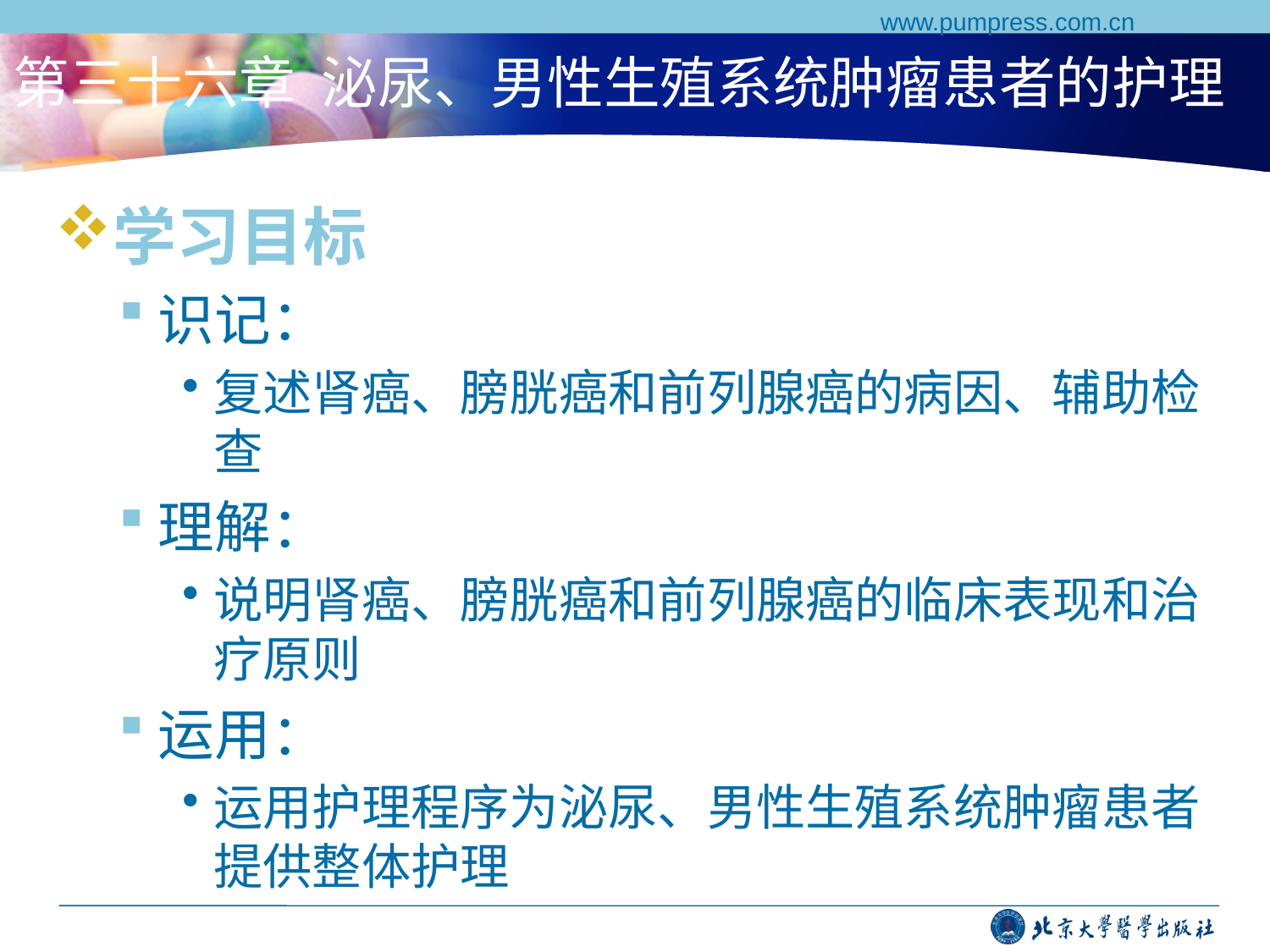

www.pumpress.com.cn
# 第三十六章  泌尿、男性生殖系统肿瘤患者的护理
学习目标
识记：
复述肾癌、膀胱癌和前列腺癌的病因、辅助检查
理解：
说明肾癌、膀胱癌和前列腺癌的临床表现和治疗原则
运用：
运用护理程序为泌尿、男性生殖系统肿瘤患者提供整体护理